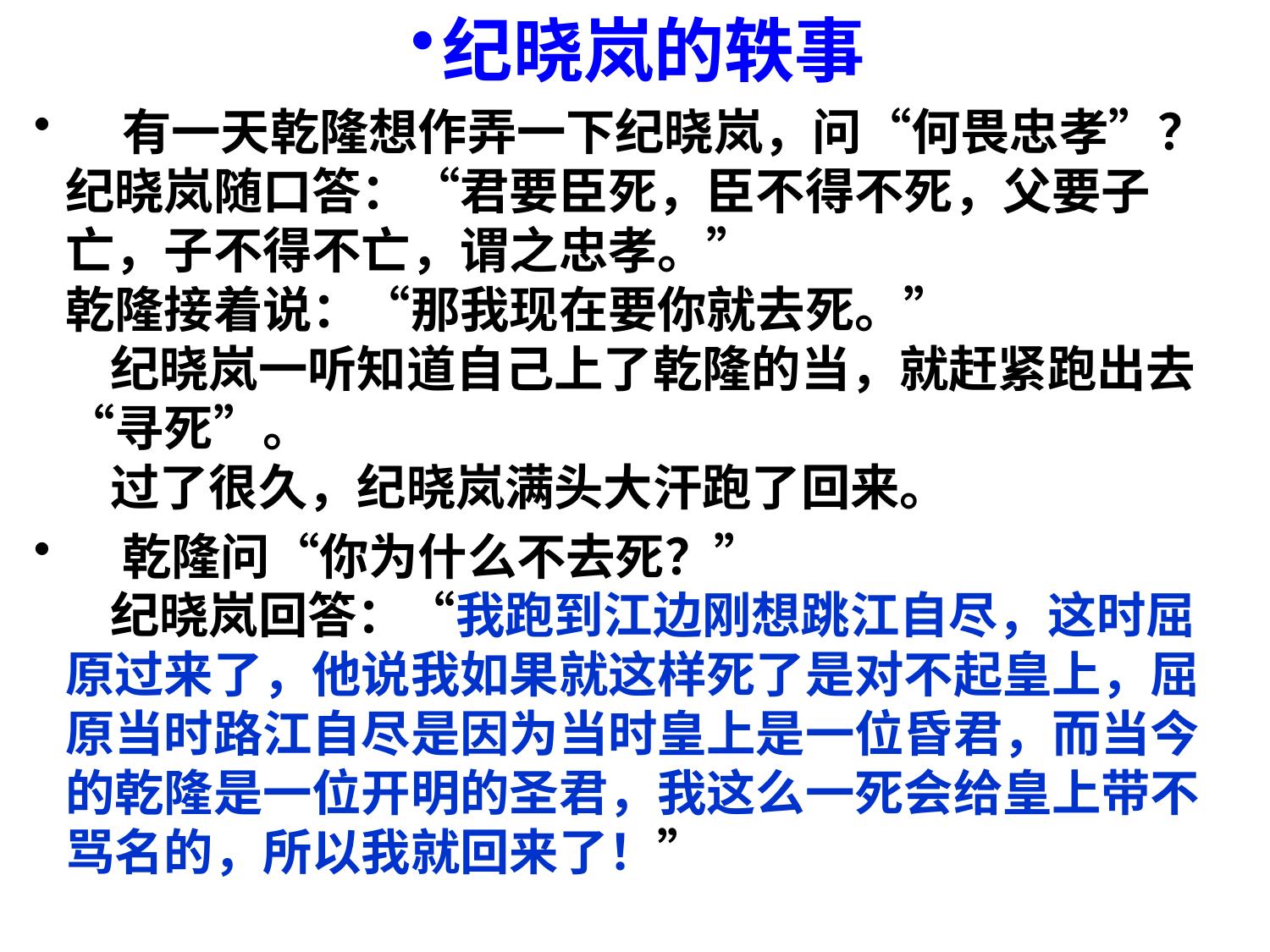

纪晓岚的轶事
    有一天乾隆想作弄一下纪晓岚，问“何畏忠孝”？
纪晓岚随口答：“君要臣死，臣不得不死，父要子亡，子不得不亡，谓之忠孝。”
乾隆接着说：“那我现在要你就去死。”
    纪晓岚一听知道自己上了乾隆的当，就赶紧跑出去“寻死”。
    过了很久，纪晓岚满头大汗跑了回来。
    乾隆问“你为什么不去死？”
    纪晓岚回答：“我跑到江边刚想跳江自尽，这时屈原过来了，他说我如果就这样死了是对不起皇上，屈原当时路江自尽是因为当时皇上是一位昏君，而当今的乾隆是一位开明的圣君，我这么一死会给皇上带不骂名的，所以我就回来了！”